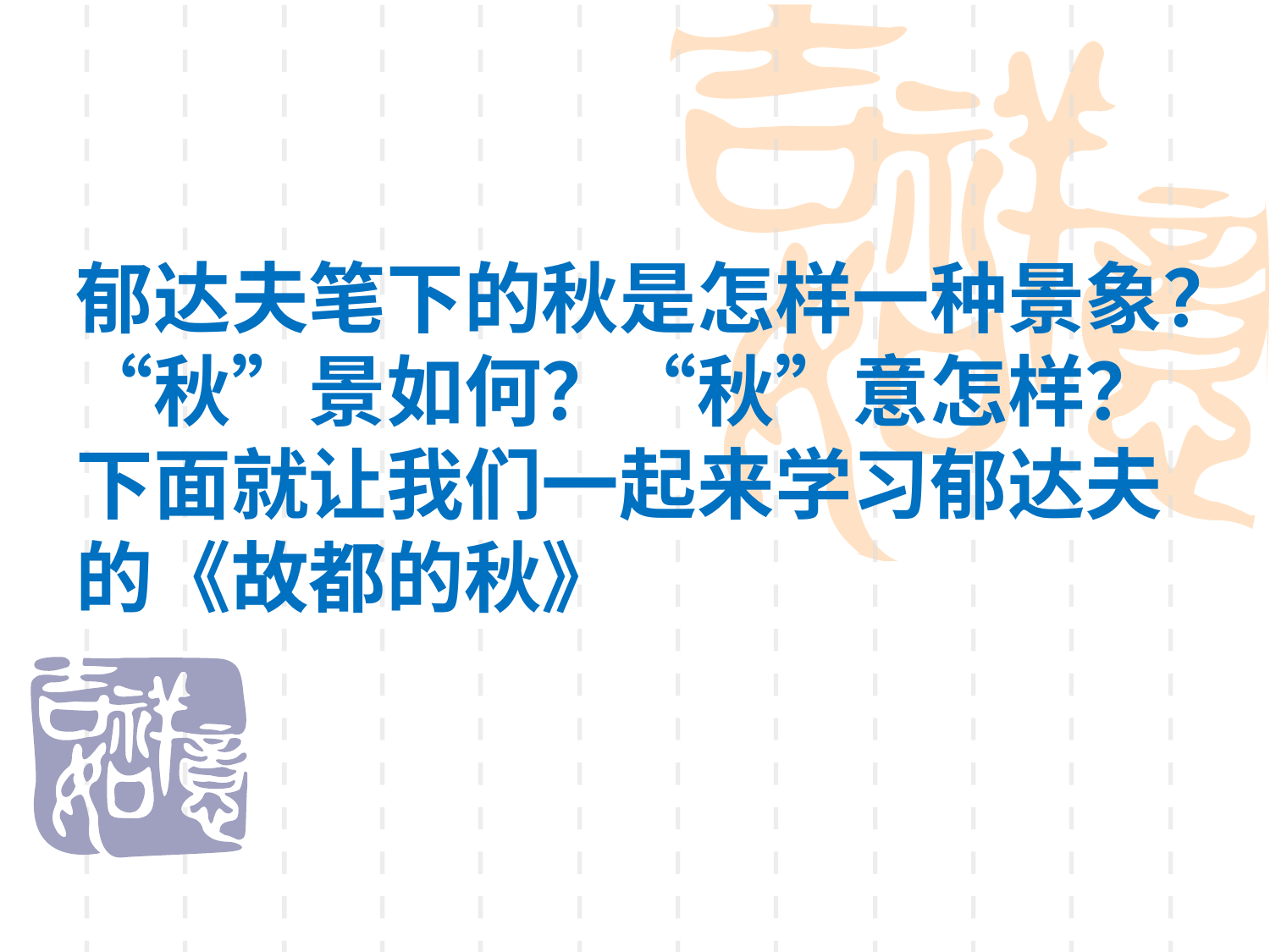

郁达夫笔下的秋是怎样一种景象？“秋”景如何？“秋”意怎样？下面就让我们一起来学习郁达夫的《故都的秋》